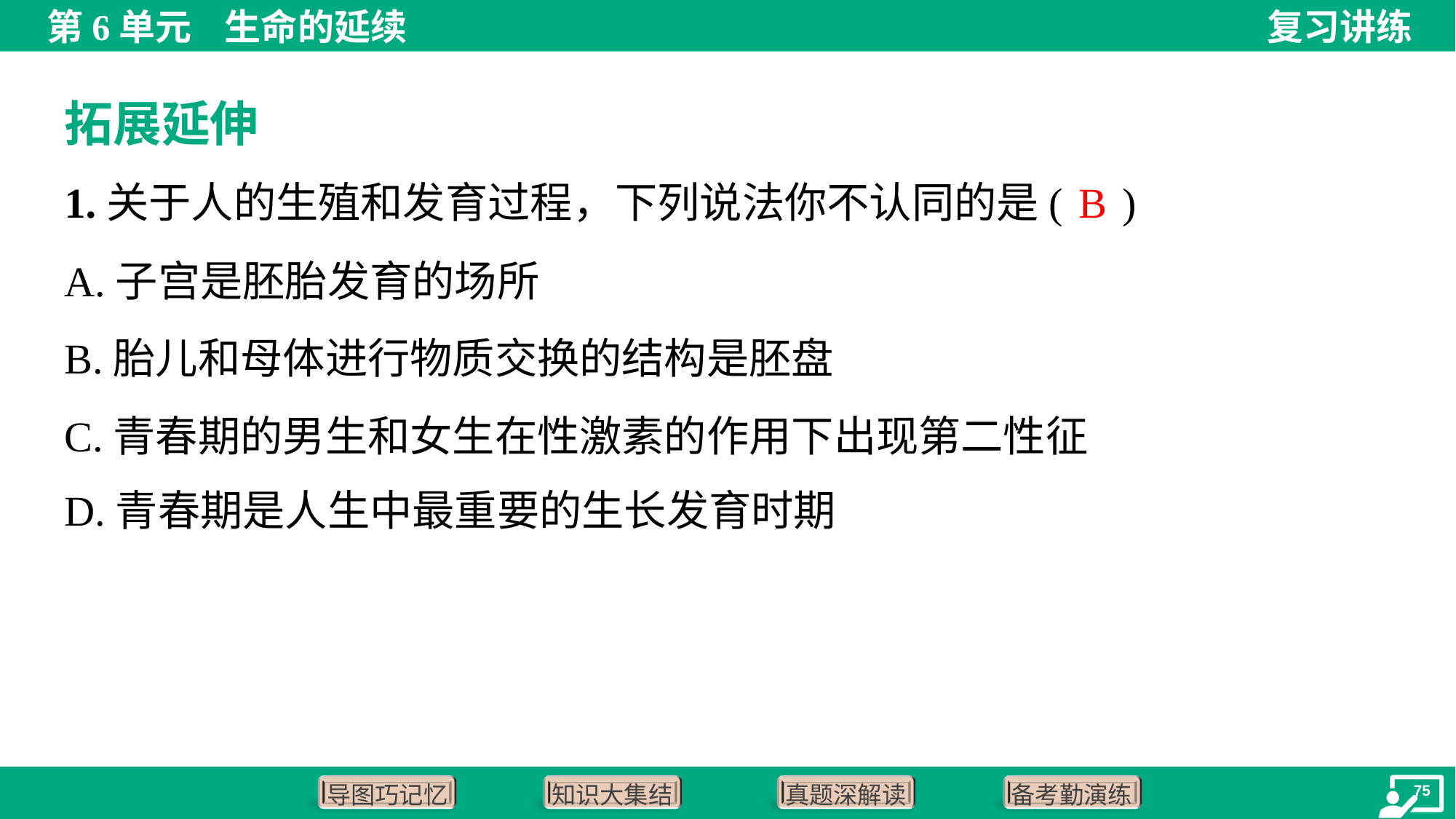

拓展延伸
B
1.关于人的生殖和发育过程，下列说法你不认同的是(     )
A.子宫是胚胎发育的场所
B.胎儿和母体进行物质交换的结构是胚盘
C.青春期的男生和女生在性激素的作用下出现第二性征
D.青春期是人生中最重要的生长发育时期